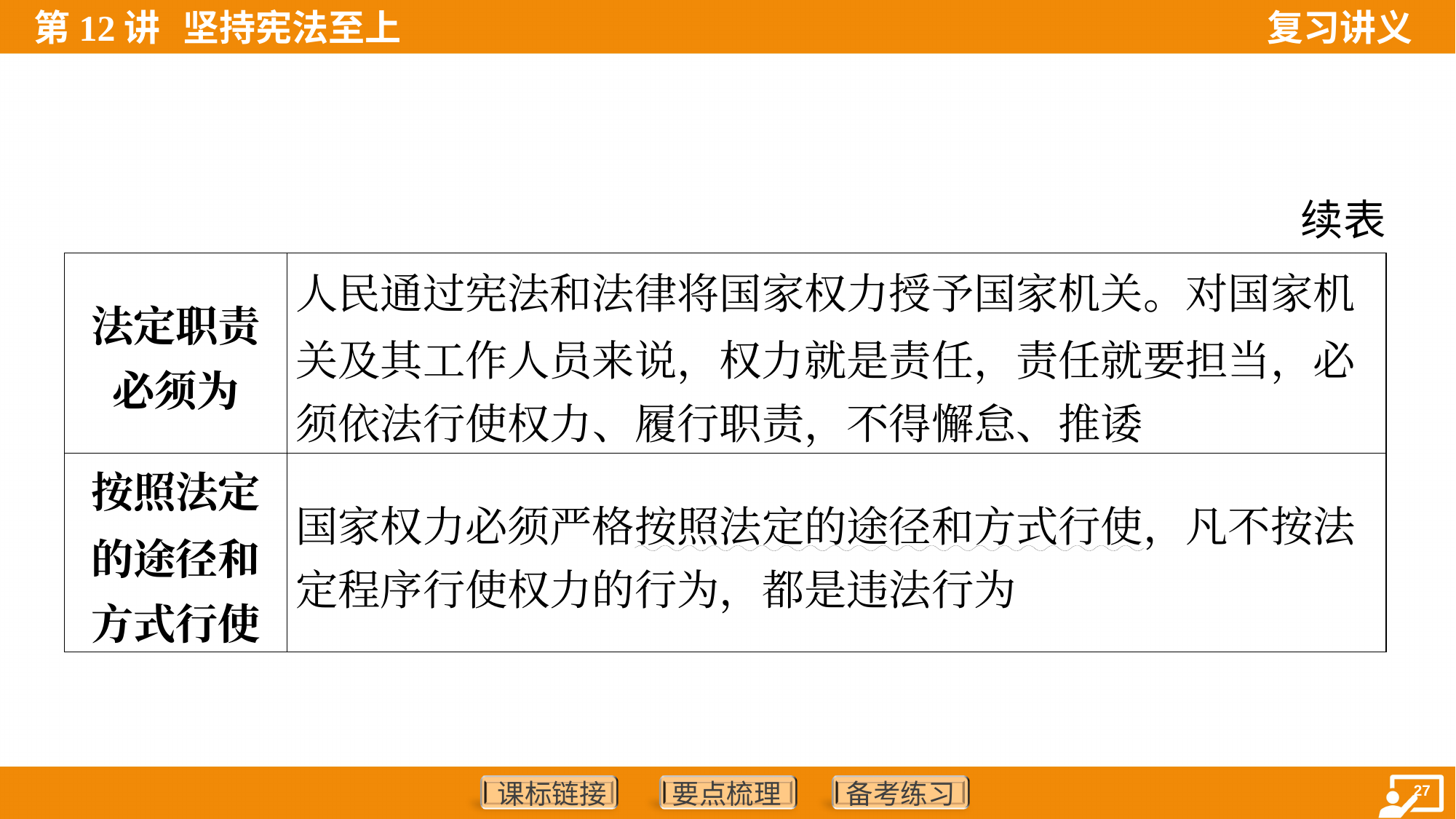

续表
| 法定职责 必须为 | 人民通过宪法和法律将国家权力授予国家机关。对国家机 关及其工作人员来说，权力就是责任，责任就要担当，必 须依法行使权力、履行职责，不得懈怠、推诿 |
| --- | --- |
| 按照法定 的途径和 方式行使 | 国家权力必须严格按照法定的途径和方式行使，凡不按法 定程序行使权力的行为，都是违法行为 |